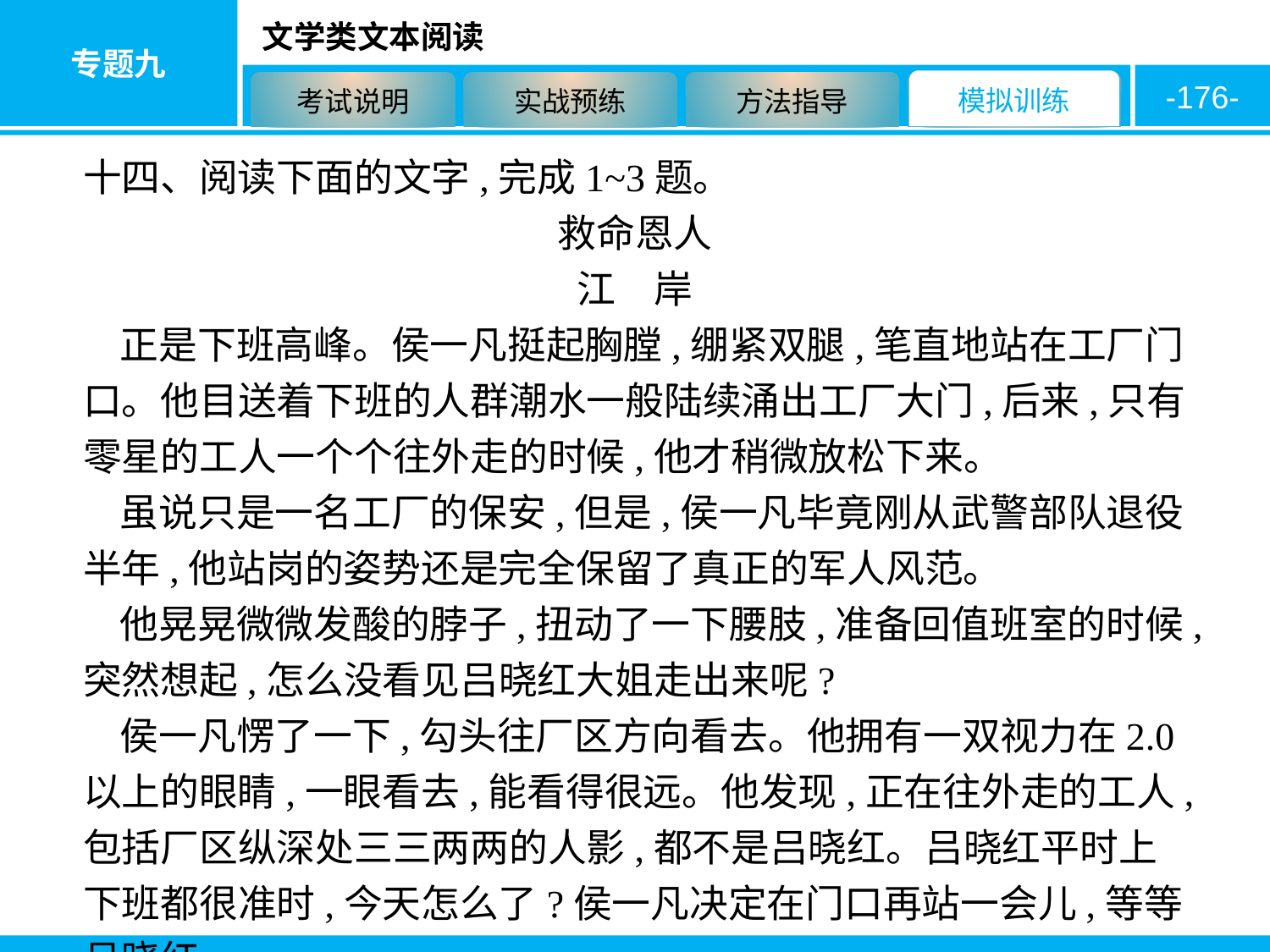

-176-
十四、阅读下面的文字,完成1~3题。
救命恩人
江　岸
正是下班高峰。侯一凡挺起胸膛,绷紧双腿,笔直地站在工厂门口。他目送着下班的人群潮水一般陆续涌出工厂大门,后来,只有零星的工人一个个往外走的时候,他才稍微放松下来。
虽说只是一名工厂的保安,但是,侯一凡毕竟刚从武警部队退役半年,他站岗的姿势还是完全保留了真正的军人风范。
他晃晃微微发酸的脖子,扭动了一下腰肢,准备回值班室的时候,突然想起,怎么没看见吕晓红大姐走出来呢?
侯一凡愣了一下,勾头往厂区方向看去。他拥有一双视力在2.0以上的眼睛,一眼看去,能看得很远。他发现,正在往外走的工人,包括厂区纵深处三三两两的人影,都不是吕晓红。吕晓红平时上下班都很准时,今天怎么了?侯一凡决定在门口再站一会儿,等等吕晓红。